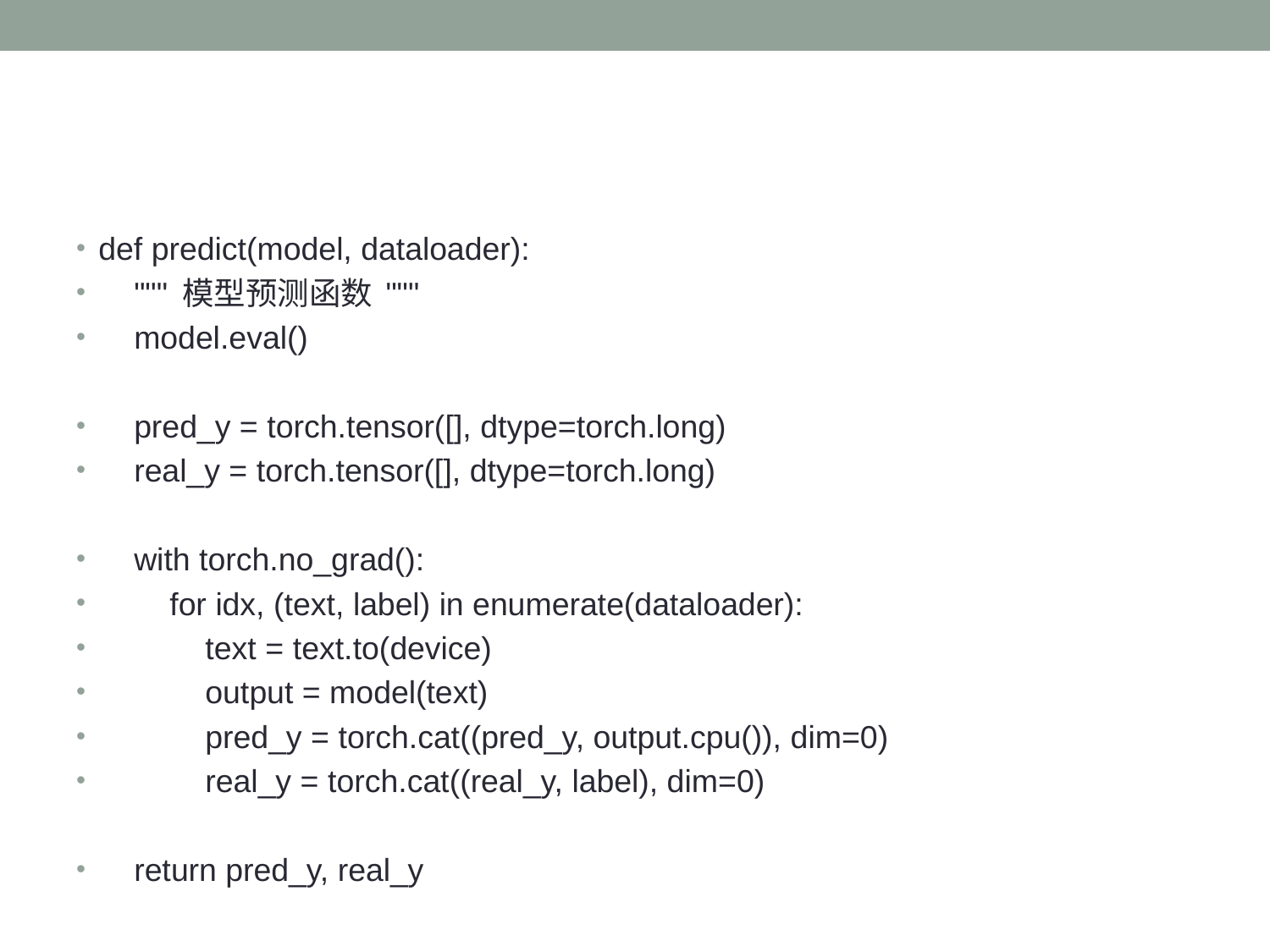

#
def predict(model, dataloader):
    """ 模型预测函数 """
    model.eval()

    pred_y = torch.tensor([], dtype=torch.long)
    real_y = torch.tensor([], dtype=torch.long)

    with torch.no_grad():
        for idx, (text, label) in enumerate(dataloader):
            text = text.to(device)
            output = model(text)
            pred_y = torch.cat((pred_y, output.cpu()), dim=0)
            real_y = torch.cat((real_y, label), dim=0)

    return pred_y, real_y